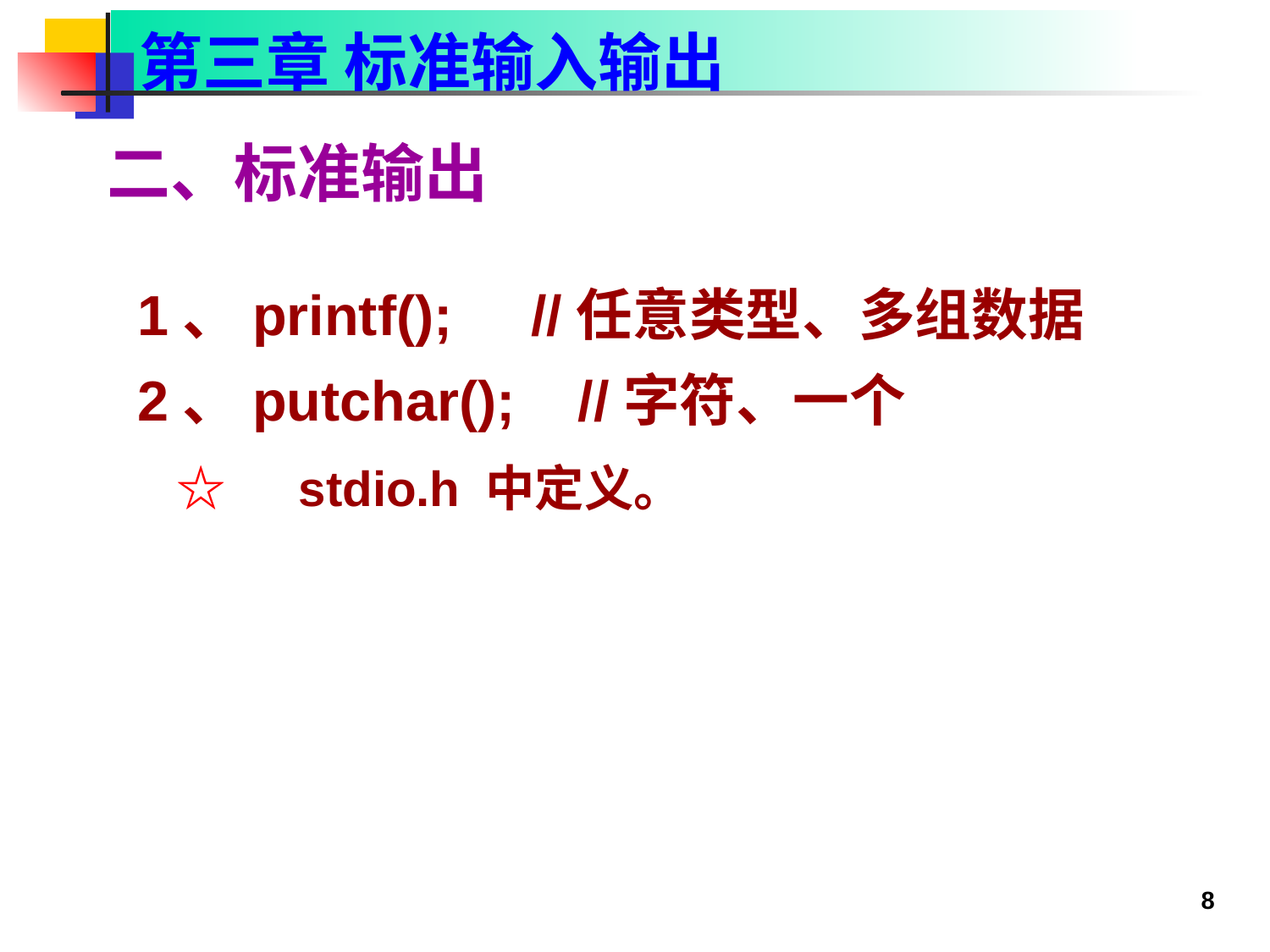

第三章 标准输入输出
二、标准输出
1、printf();     //任意类型、多组数据
2、putchar();    //字符、一个
   ☆　stdio.h 中定义。
8